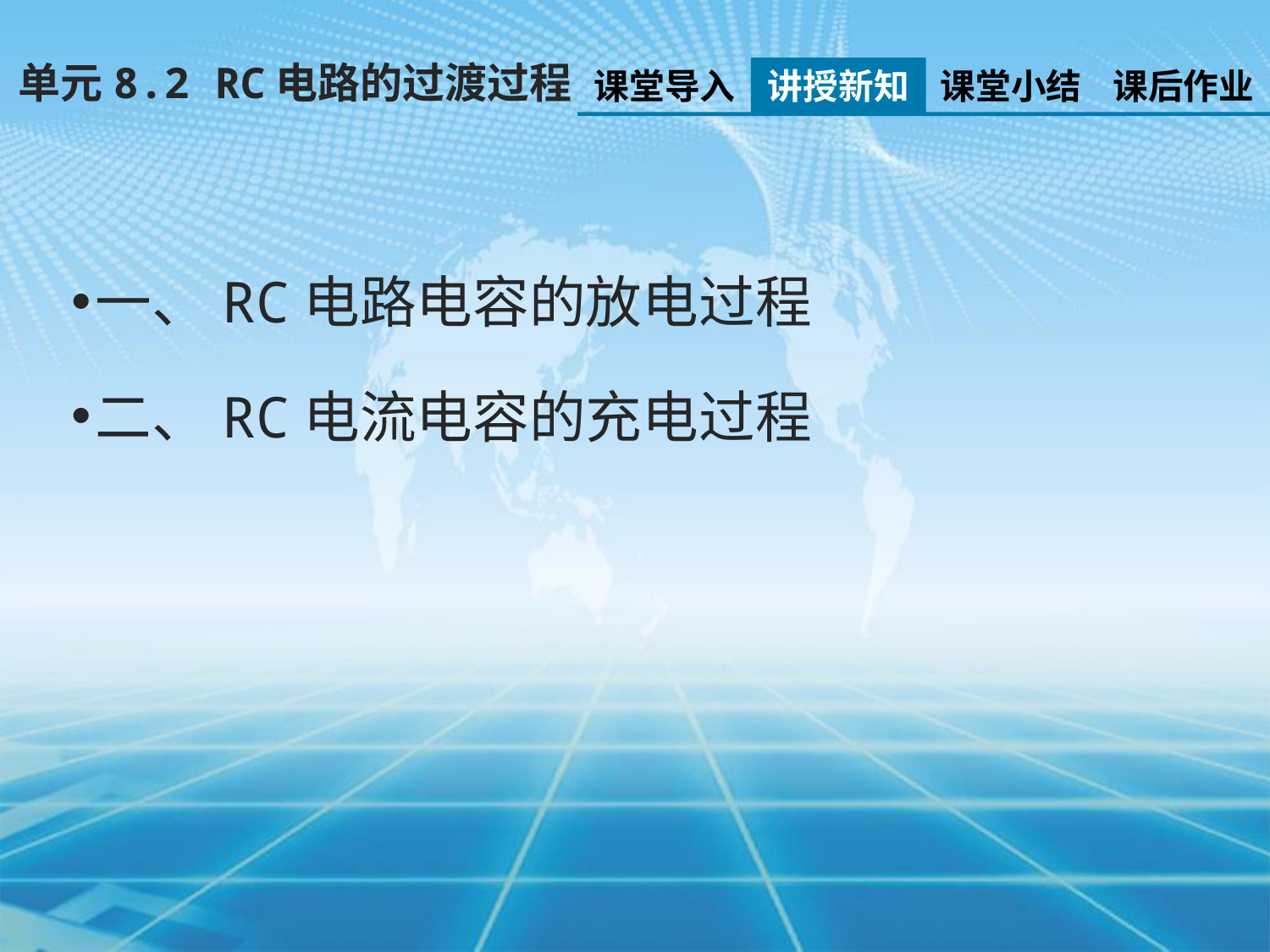

单元8.2 RC电路的过渡过程
课堂导入
讲授新知
课堂小结
课后作业
一、RC电路电容的放电过程
二、RC电流电容的充电过程